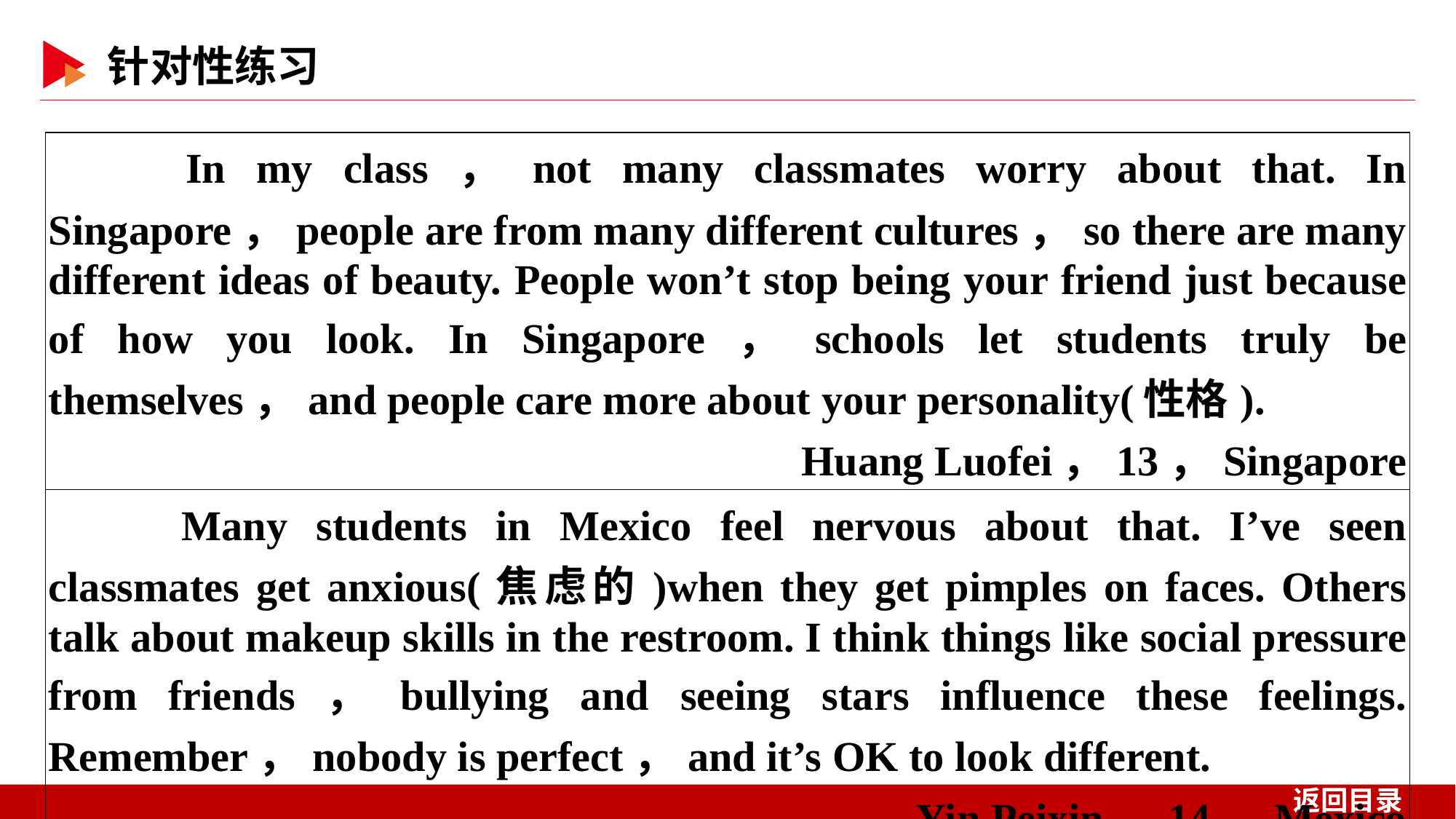

| In my class，not many classmates worry about that. In Singapore，people are from many different cultures，so there are many different ideas of beauty. People won’t stop being your friend just because of how you look. In Singapore，schools let students truly be themselves，and people care more about your personality(性格). Huang Luofei，13，Singapore |
| --- |
| Many students in Mexico feel nervous about that. I’ve seen classmates get anxious(焦虑的)when they get pimples on faces. Others talk about makeup skills in the restroom. I think things like social pressure from friends，bullying and seeing stars influence these feelings. Remember，nobody is perfect，and it’s OK to look different. Yin Peixin，14，Mexico |